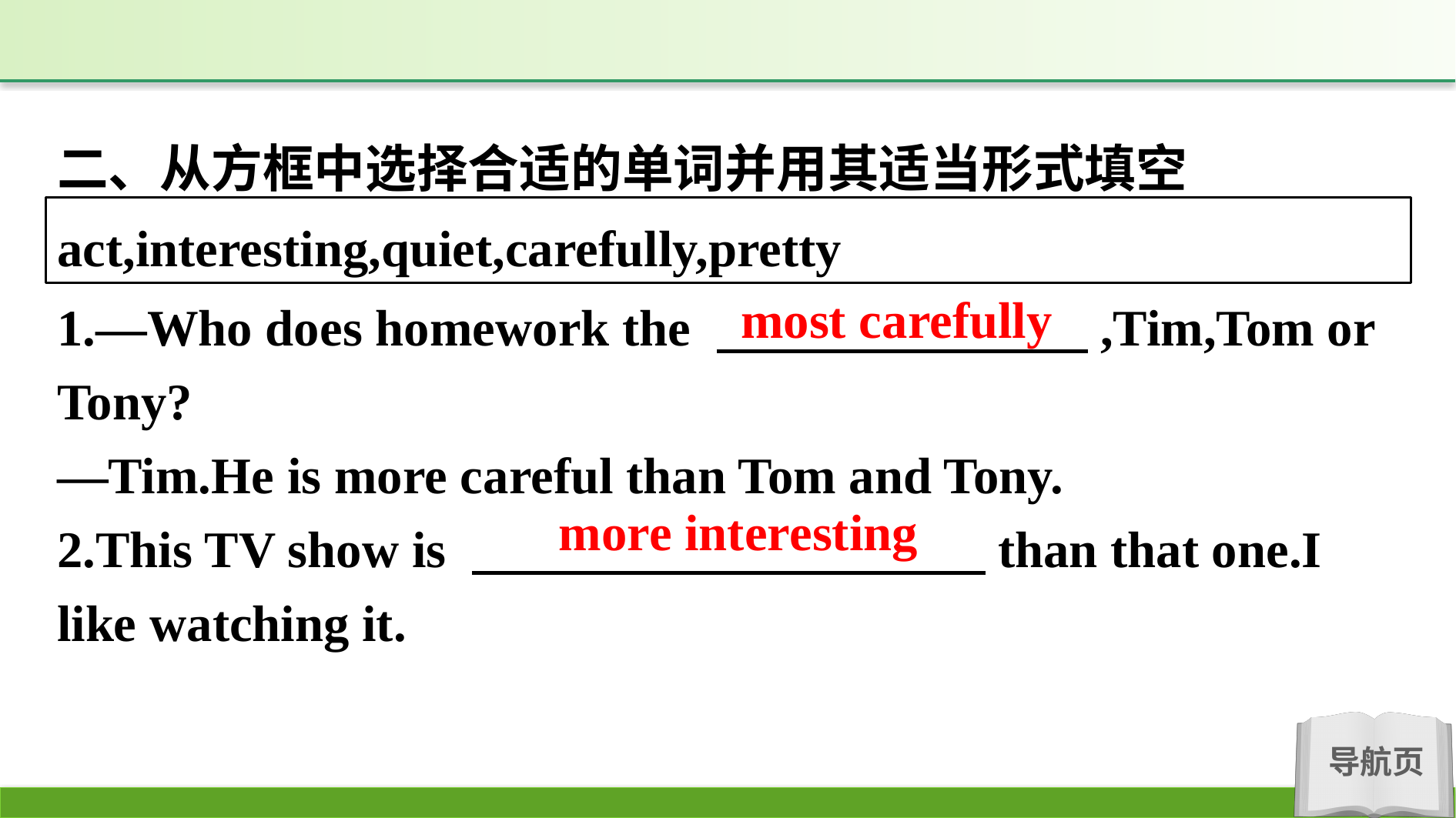

二、从方框中选择合适的单词并用其适当形式填空
act,interesting,quiet,carefully,pretty
most carefully
1.—Who does homework the 　　　　 　　　,Tim,Tom or Tony?
—Tim.He is more careful than Tom and Tony.
2.This TV show is 　　　　　　　　　　than that one.I like watching it.
more interesting